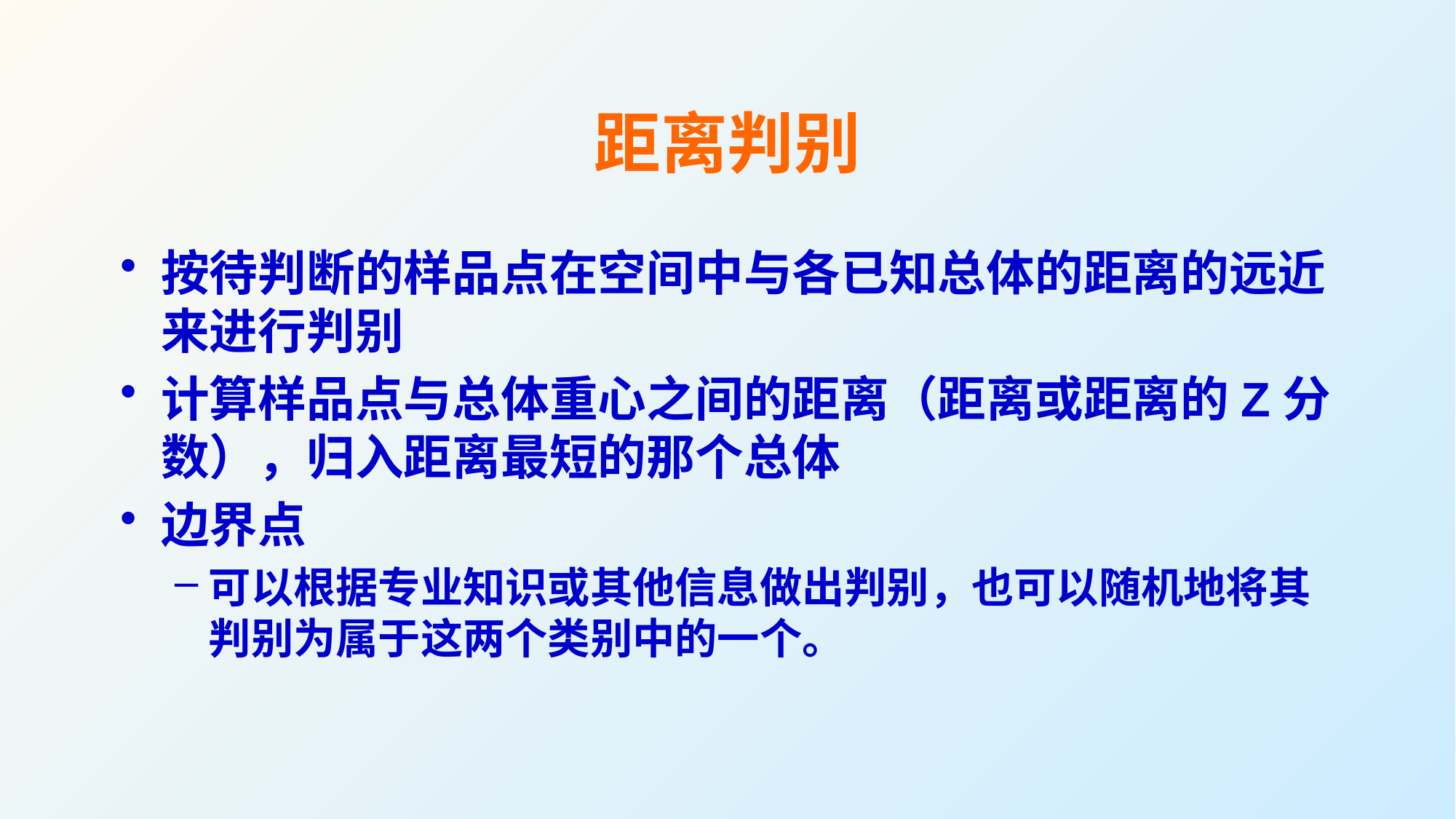

# 距离判别
按待判断的样品点在空间中与各已知总体的距离的远近来进行判别
计算样品点与总体重心之间的距离（距离或距离的Z分数），归入距离最短的那个总体
边界点
可以根据专业知识或其他信息做出判别，也可以随机地将其判别为属于这两个类别中的一个。